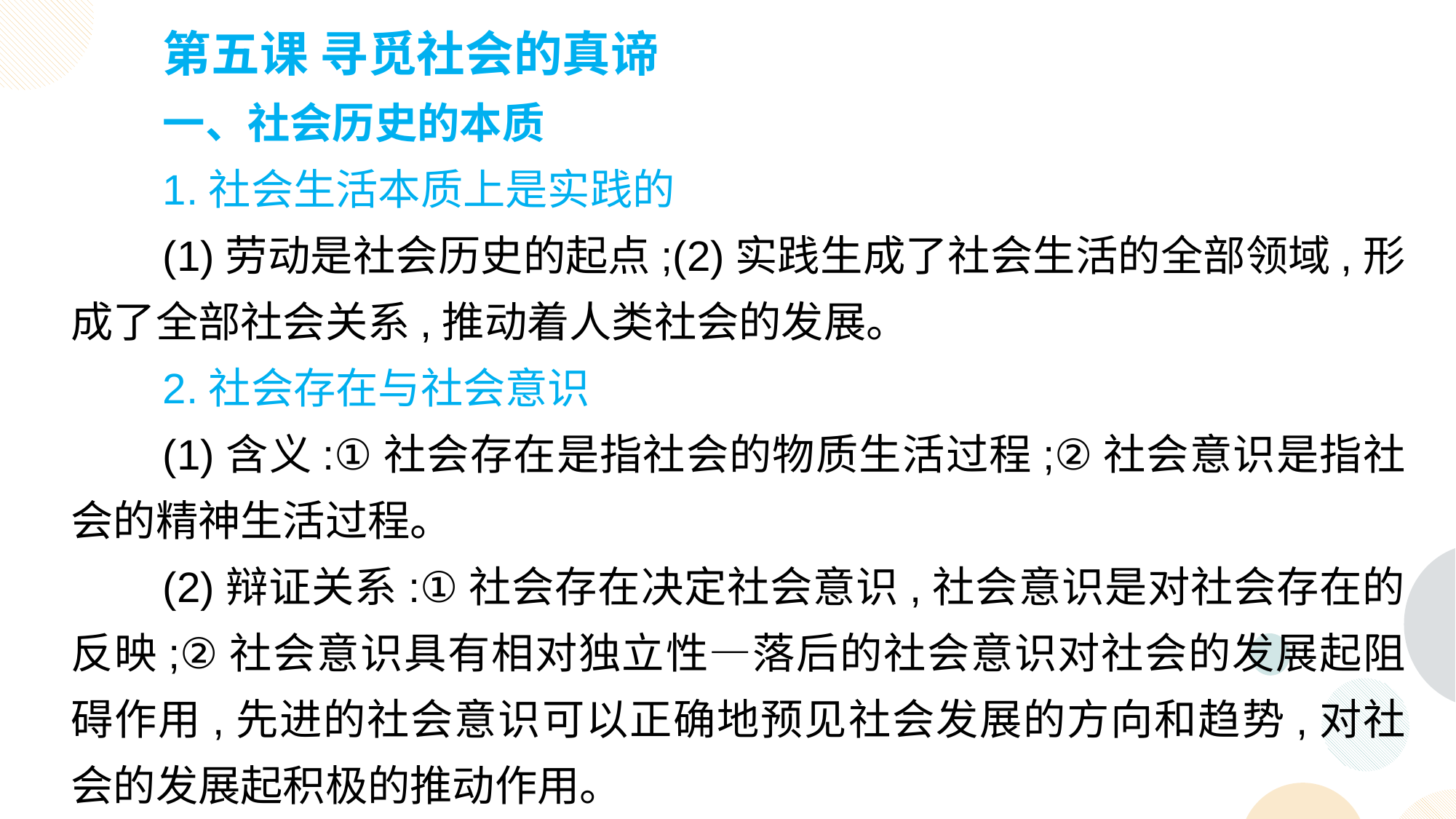

第五课 寻觅社会的真谛
一、社会历史的本质
1.社会生活本质上是实践的
(1)劳动是社会历史的起点;(2)实践生成了社会生活的全部领域,形成了全部社会关系,推动着人类社会的发展。
2.社会存在与社会意识
(1)含义:①社会存在是指社会的物质生活过程;②社会意识是指社会的精神生活过程。
(2)辩证关系:①社会存在决定社会意识,社会意识是对社会存在的反映;②社会意识具有相对独立性—落后的社会意识对社会的发展起阻碍作用,先进的社会意识可以正确地预见社会发展的方向和趋势,对社会的发展起积极的推动作用。